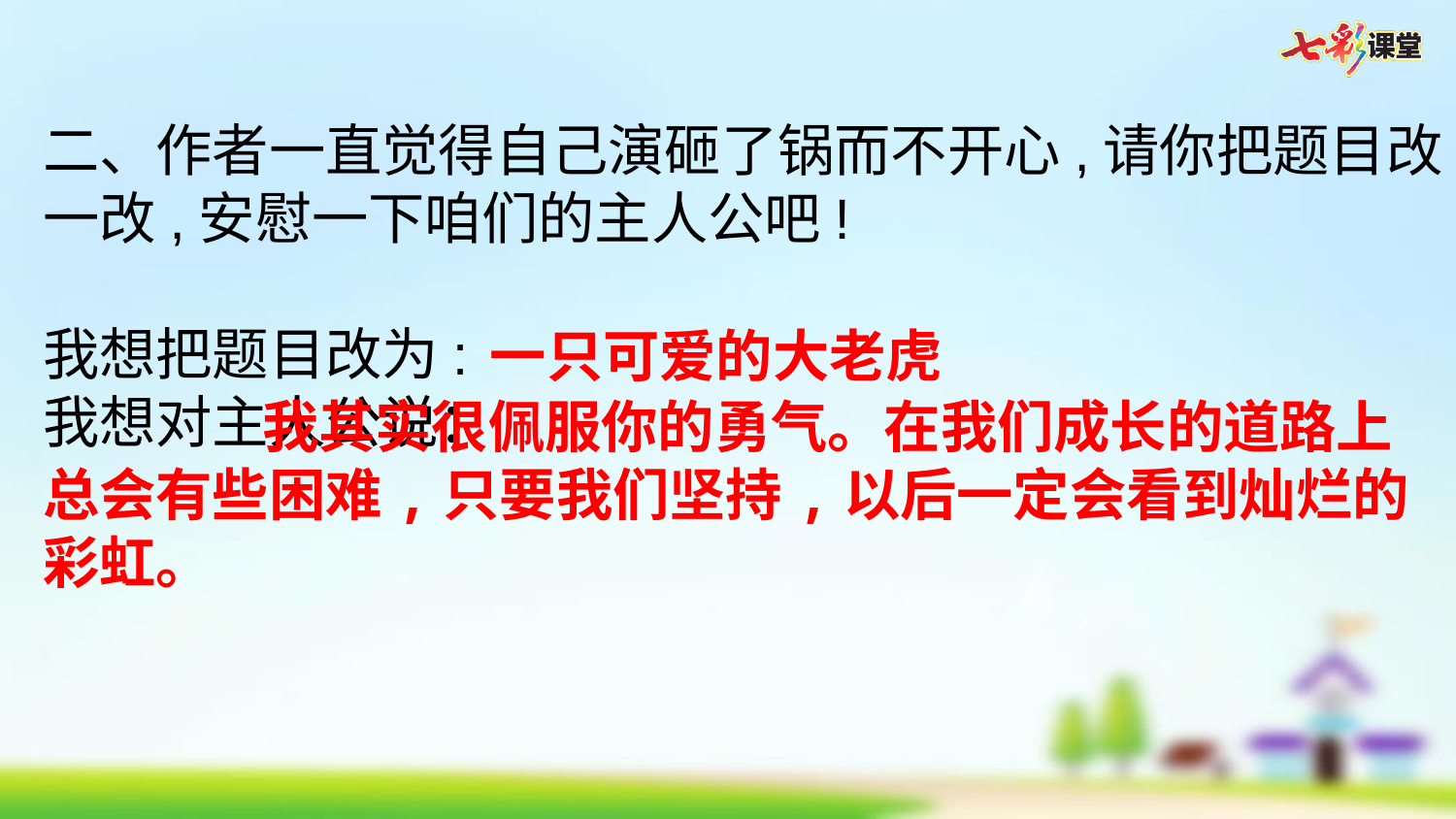

二、作者一直觉得自己演砸了锅而不开心,请你把题目改一改,安慰一下咱们的主人公吧!

我想把题目改为:
我想对主人公说：
一只可爱的大老虎
                我其实很佩服你的勇气。在我们成长的道路上总会有些困难,只要我们坚持,以后一定会看到灿烂的彩虹。